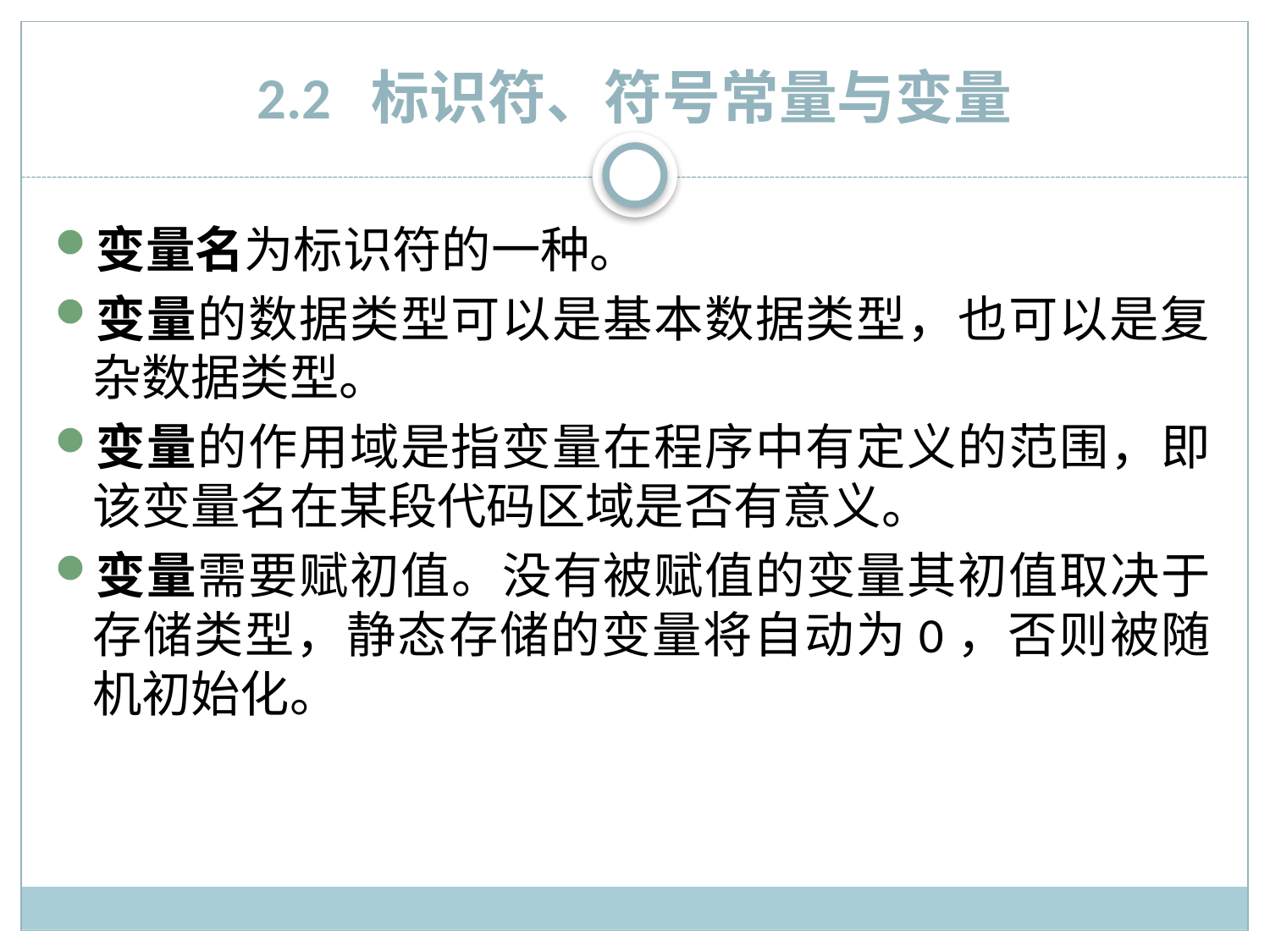

# 2.2  标识符、符号常量与变量
变量名为标识符的一种。
变量的数据类型可以是基本数据类型，也可以是复杂数据类型。
变量的作用域是指变量在程序中有定义的范围，即该变量名在某段代码区域是否有意义。
变量需要赋初值。没有被赋值的变量其初值取决于存储类型，静态存储的变量将自动为0，否则被随机初始化。